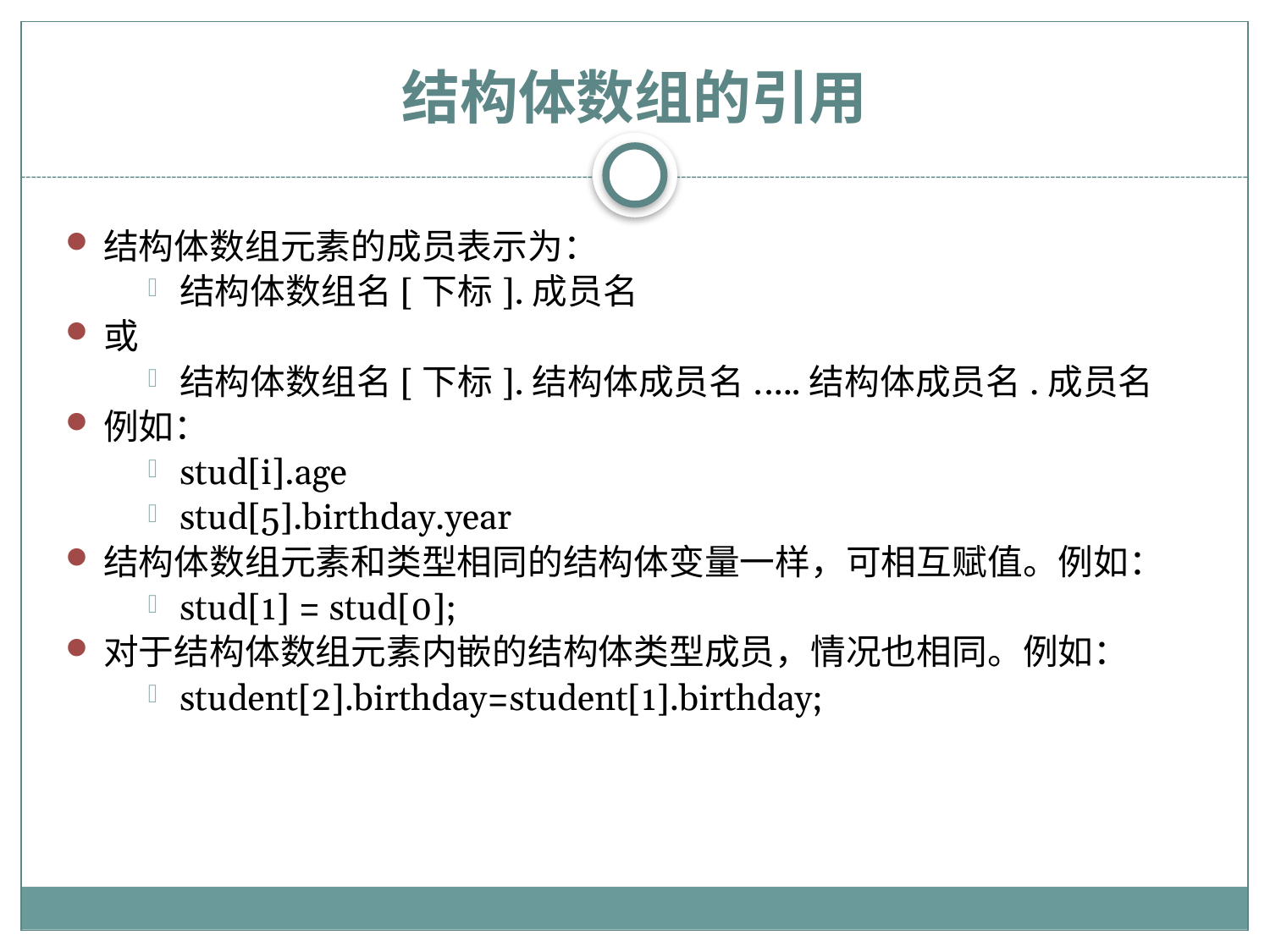

# 结构体数组的引用
结构体数组元素的成员表示为：
结构体数组名[下标].成员名
或
结构体数组名[下标].结构体成员名.….结构体成员名.成员名
例如：
stud[i].age
stud[5].birthday.year
结构体数组元素和类型相同的结构体变量一样，可相互赋值。例如：
stud[1] = stud[0];
对于结构体数组元素内嵌的结构体类型成员，情况也相同。例如：
student[2].birthday=student[1].birthday;